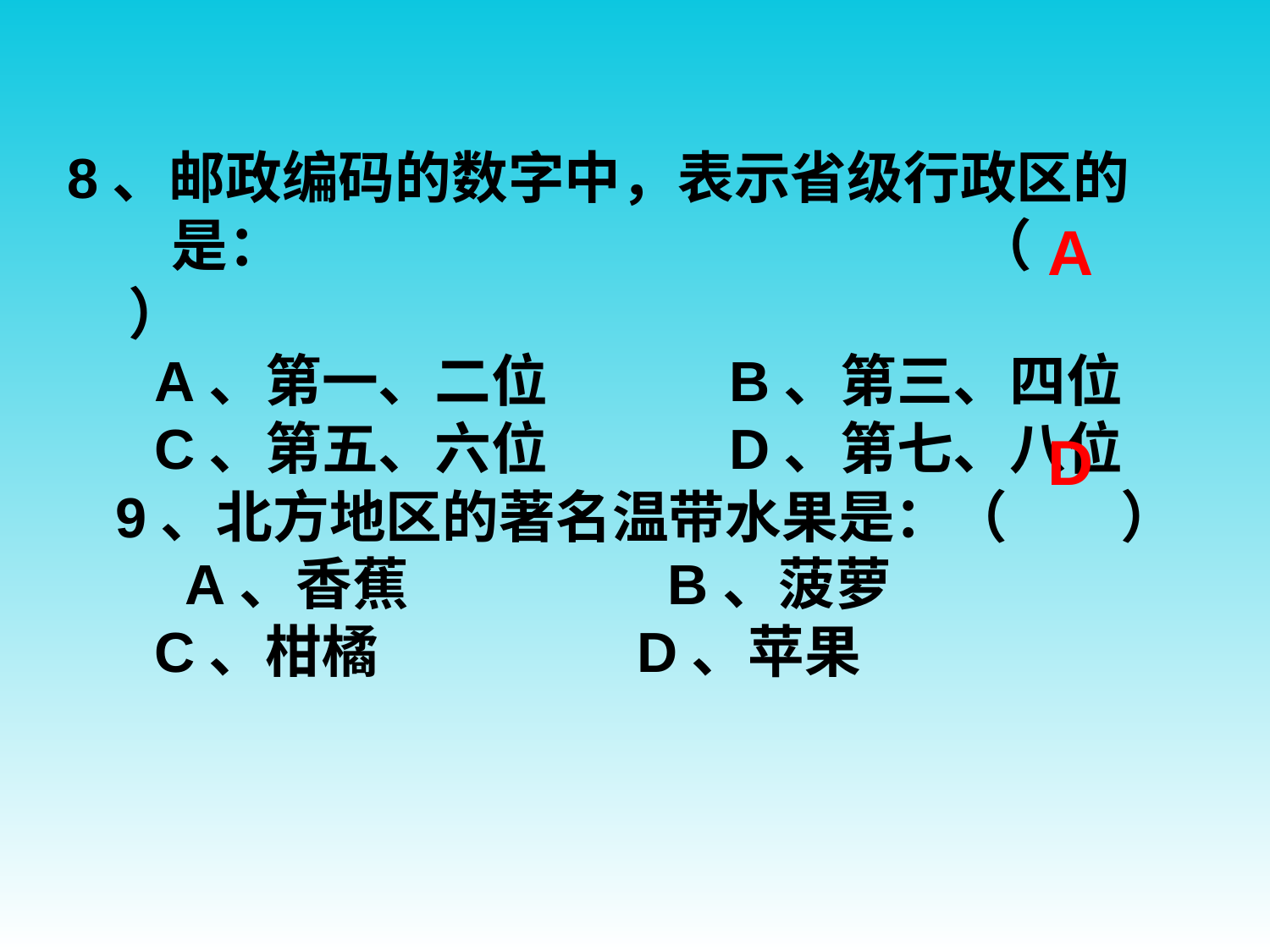

8、邮政编码的数字中，表示省级行政区的　是： 　　　　　　　　　　　　（  　  ）
  A、第一、二位             B、第三、四位
  C、第五、六位             D、第七、八位
9、北方地区的著名温带水果是：（　　）
　A、香蕉                   B、菠萝
  C、柑橘                   D、苹果
A
D